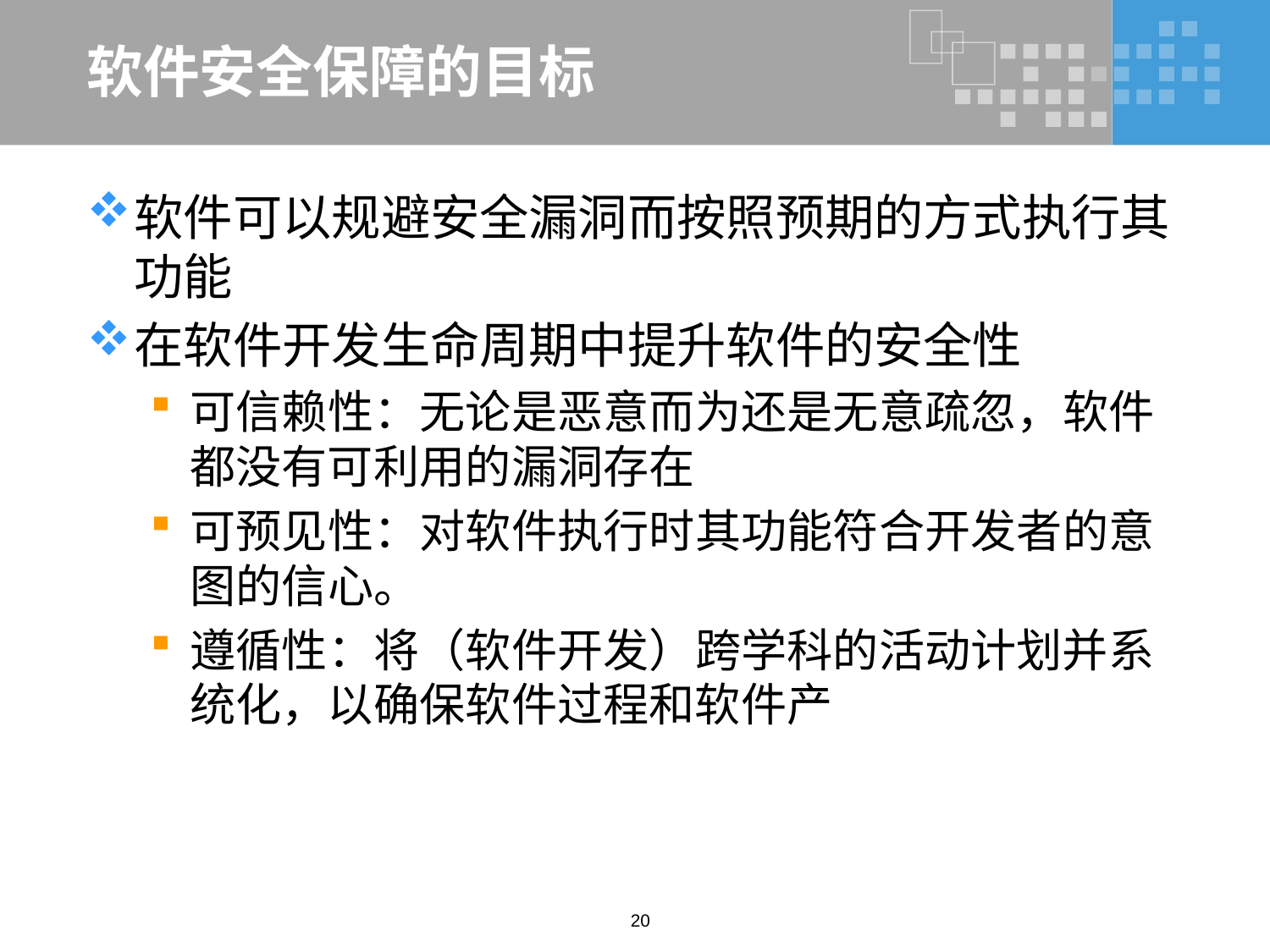

# 软件安全保障的目标
软件可以规避安全漏洞而按照预期的方式执行其功能
在软件开发生命周期中提升软件的安全性
可信赖性：无论是恶意而为还是无意疏忽，软件都没有可利用的漏洞存在
可预见性：对软件执行时其功能符合开发者的意图的信心。
遵循性：将（软件开发）跨学科的活动计划并系统化，以确保软件过程和软件产
20